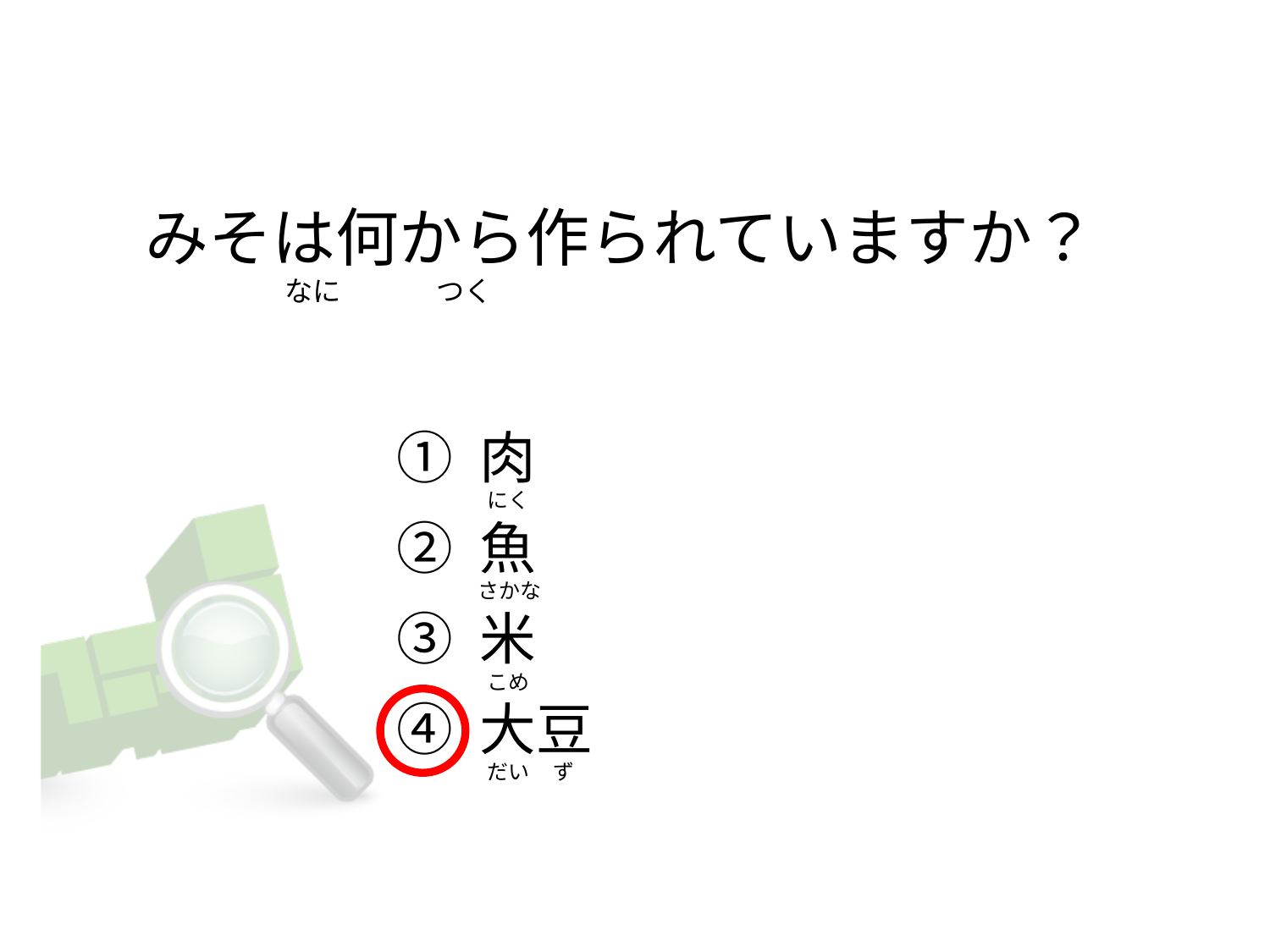

# みそは何から作られていますか？                       なに               つく
① 肉
② 魚
③ 米
④ 大豆
 にく
さかな
 こめ

 だい     ず